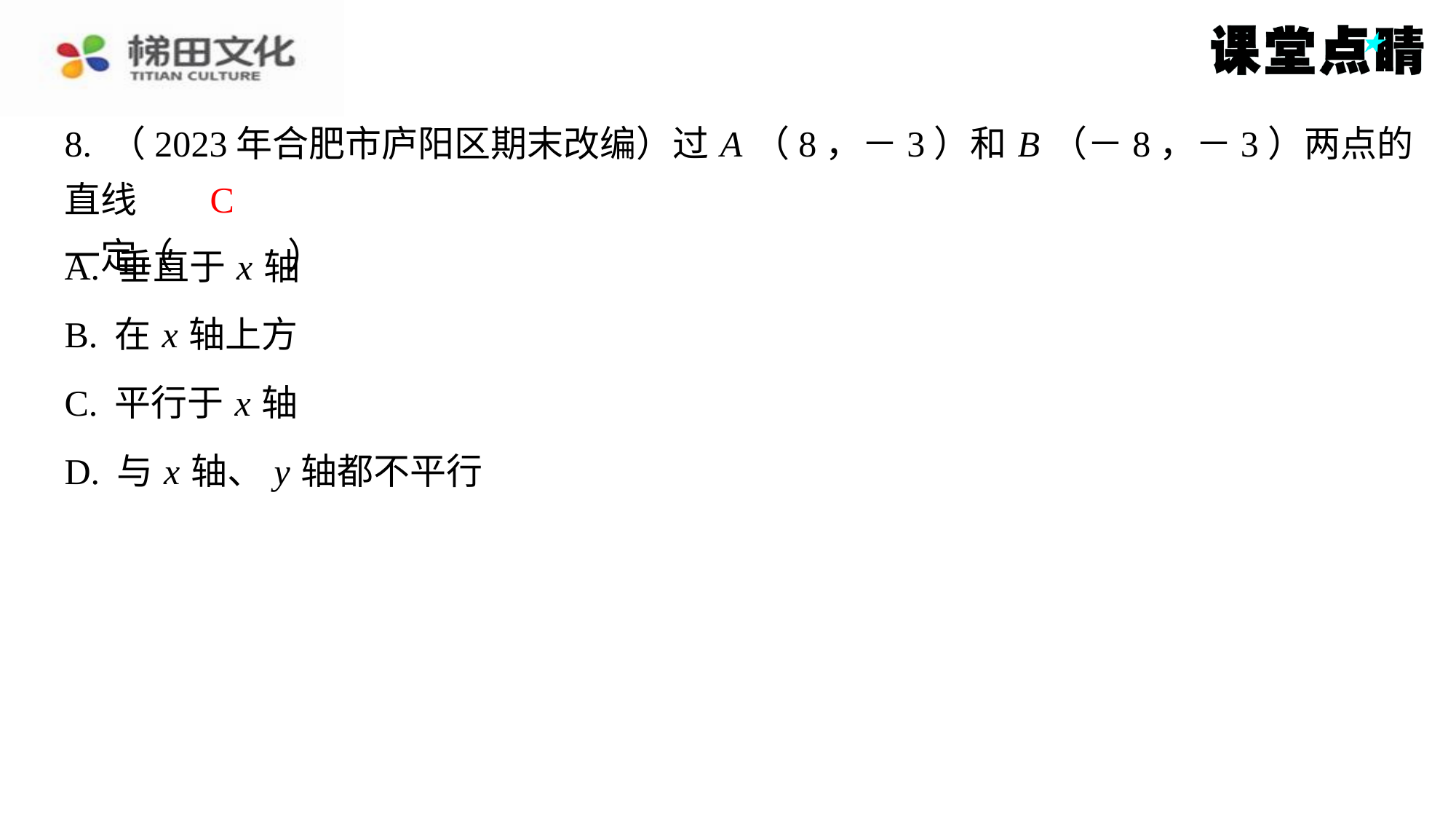

8. （2023年合肥市庐阳区期末改编）过 A （8，－3）和 B （－8，－3）两点的直线
一定（　C　）
C
| A. 垂直于 x 轴 |
| --- |
| B. 在 x 轴上方 |
| C. 平行于 x 轴 |
| D. 与 x 轴、 y 轴都不平行 |